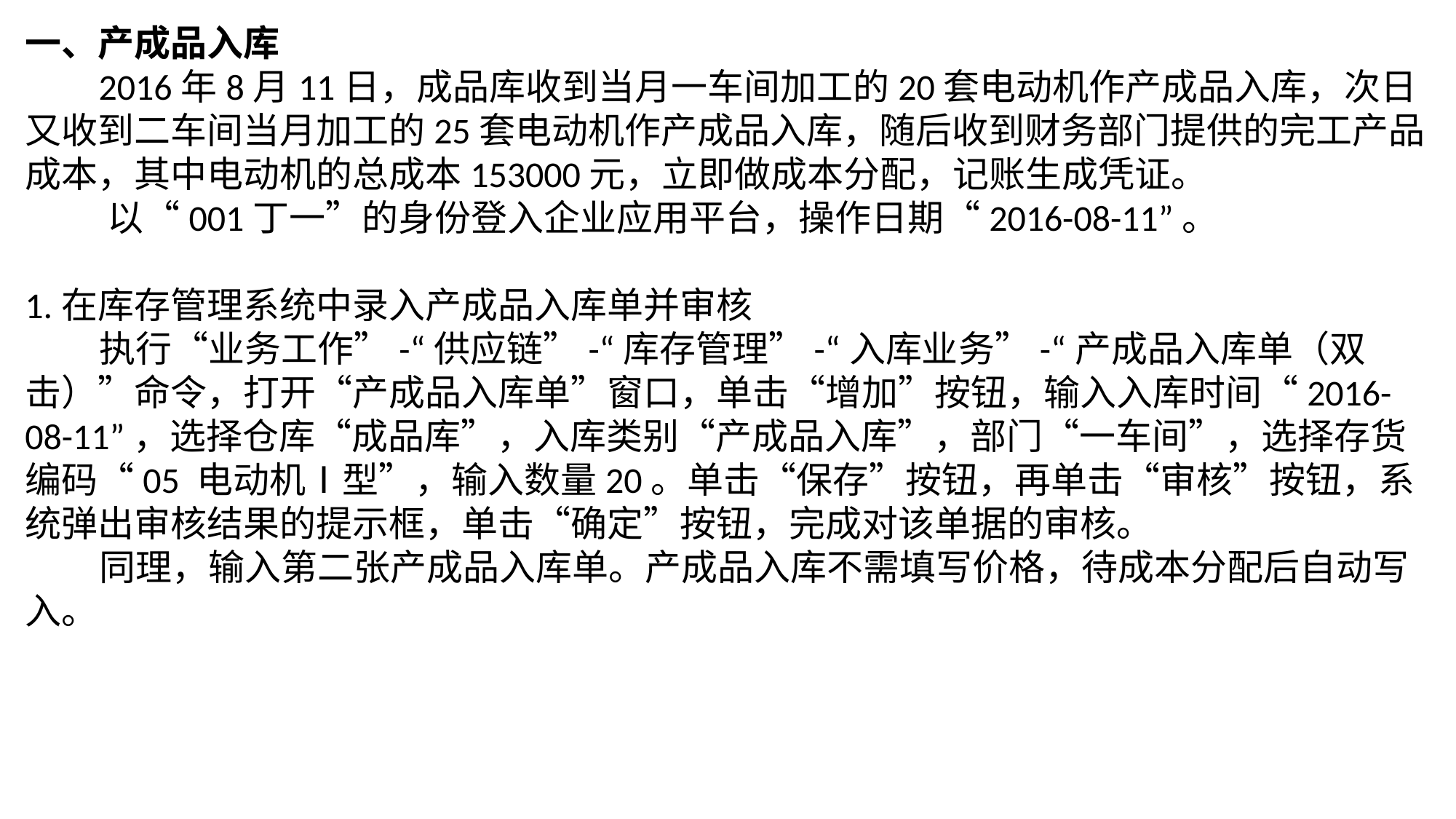

一、产成品入库
         2016年8月11日，成品库收到当月一车间加工的20套电动机作产成品入库，次日又收到二车间当月加工的25套电动机作产成品入库，随后收到财务部门提供的完工产品成本，其中电动机的总成本153000元，立即做成本分配，记账生成凭证。
         以“001丁一”的身份登入企业应用平台，操作日期“2016-08-11”。

1.在库存管理系统中录入产成品入库单并审核
        执行“业务工作”-“供应链”-“库存管理”-“入库业务”-“产成品入库单（双击）”命令，打开“产成品入库单”窗口，单击“增加”按钮，输入入库时间“2016-08-11”，选择仓库“成品库”，入库类别“产成品入库”，部门“一车间”，选择存货编码“05 电动机Ⅰ型”，输入数量20。单击“保存”按钮，再单击“审核”按钮，系统弹出审核结果的提示框，单击“确定”按钮，完成对该单据的审核。
        同理，输入第二张产成品入库单。产成品入库不需填写价格，待成本分配后自动写入。